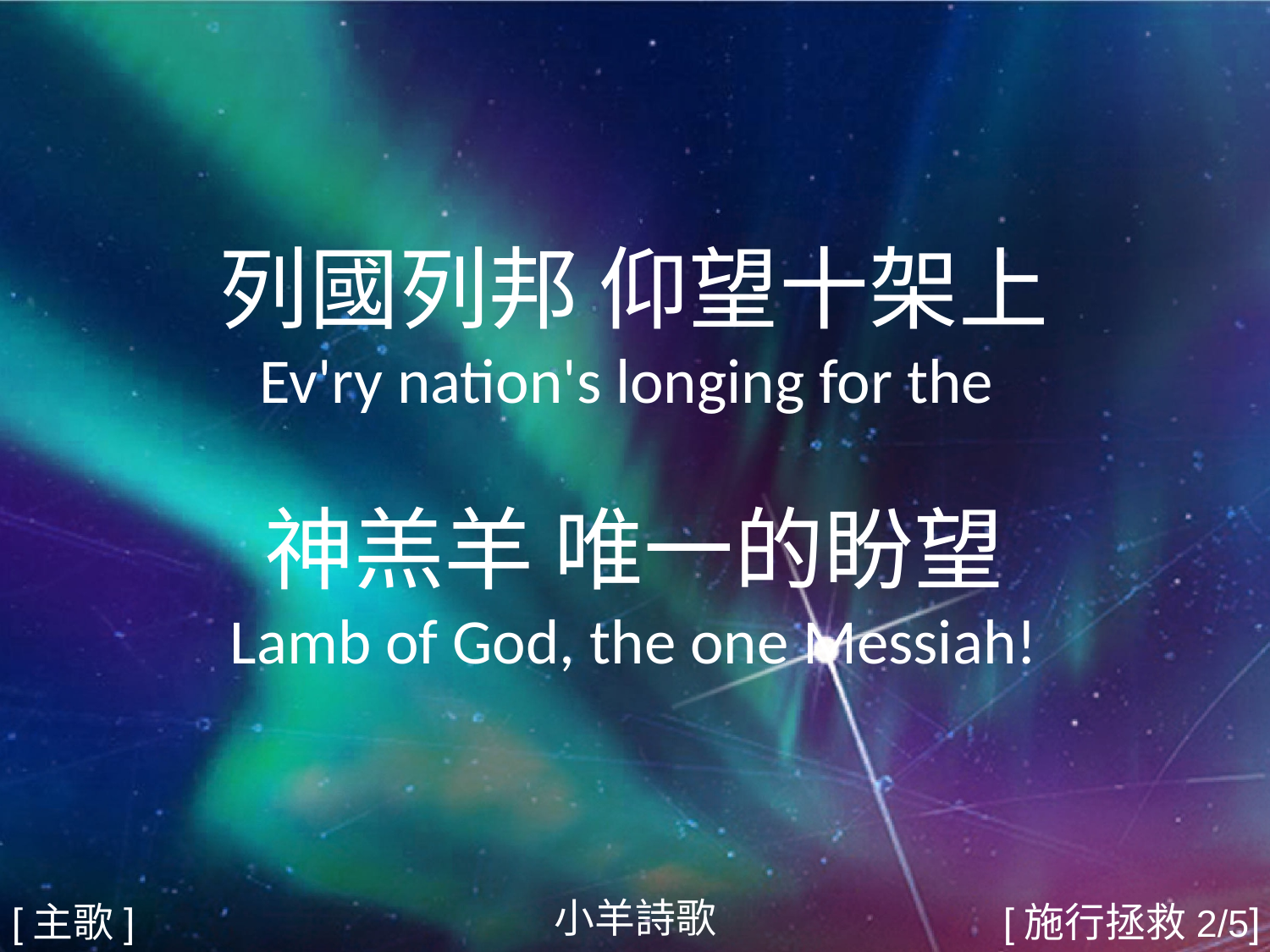

列國列邦 仰望十架上
Ev'ry nation's longing for the

神羔羊 唯一的盼望
Lamb of God, the one Messiah!
#

小羊詩歌
[主歌]
[施行拯救2/5]